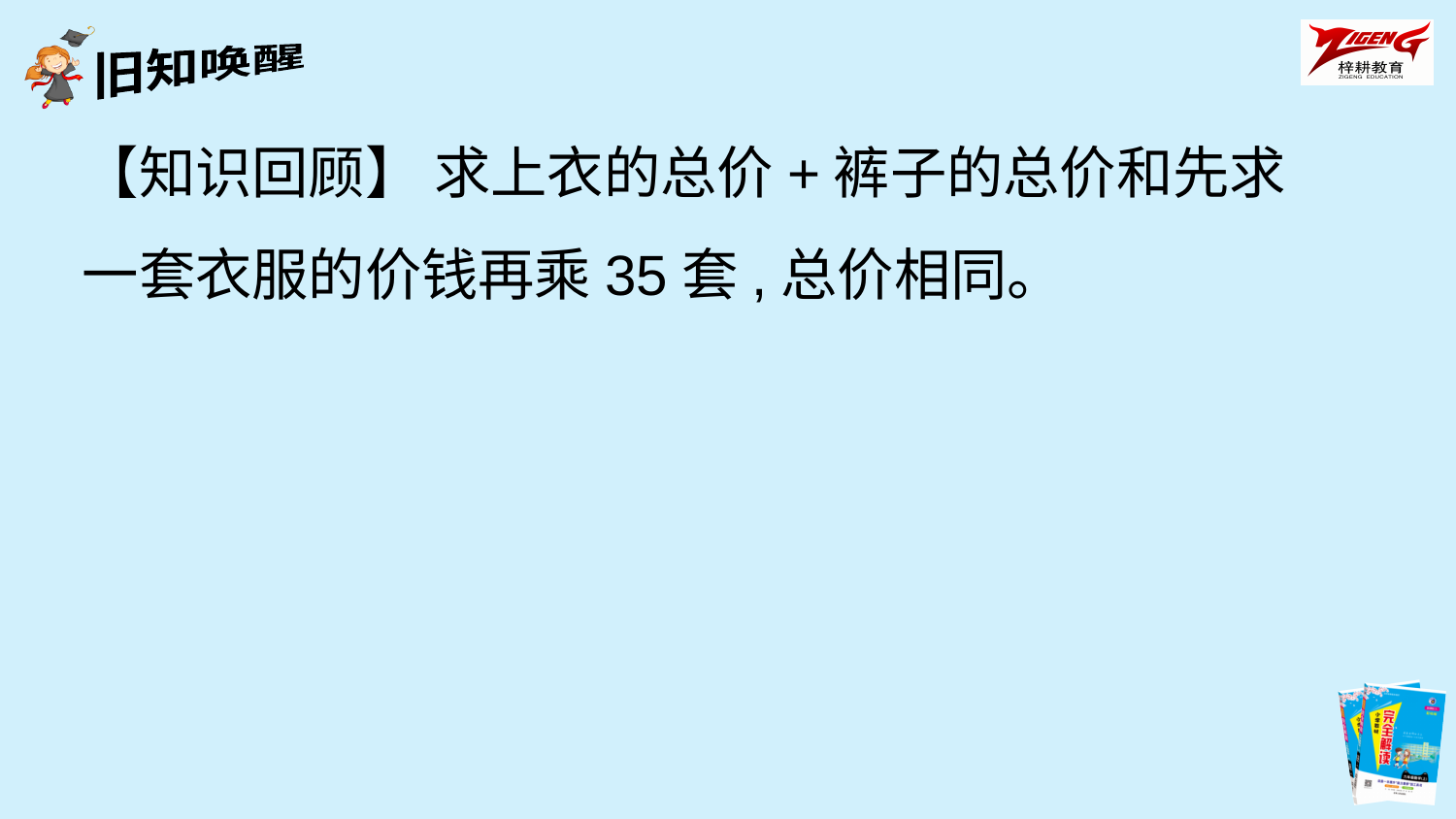

【知识回顾】 求上衣的总价+裤子的总价和先求一套衣服的价钱再乘35套,总价相同。